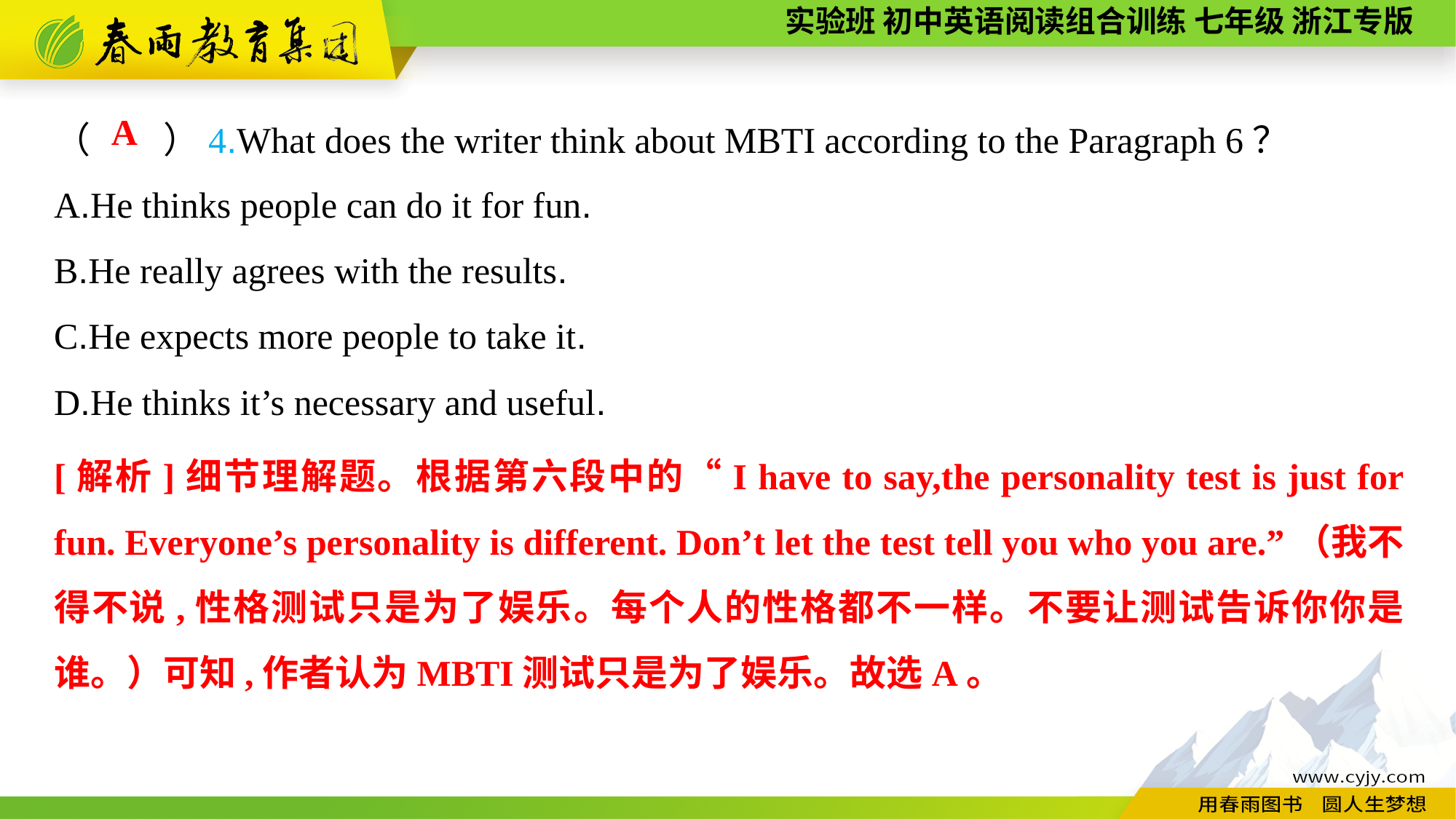

（　　）4.What does the writer think about MBTI according to the Paragraph 6？
A.He thinks people can do it for fun.
B.He really agrees with the results.
C.He expects more people to take it.
D.He thinks it’s necessary and useful.
A
[解析]细节理解题。根据第六段中的“I have to say,the personality test is just for fun. Everyone’s personality is different. Don’t let the test tell you who you are.”（我不得不说,性格测试只是为了娱乐。每个人的性格都不一样。不要让测试告诉你你是谁。）可知,作者认为MBTI测试只是为了娱乐。故选A。